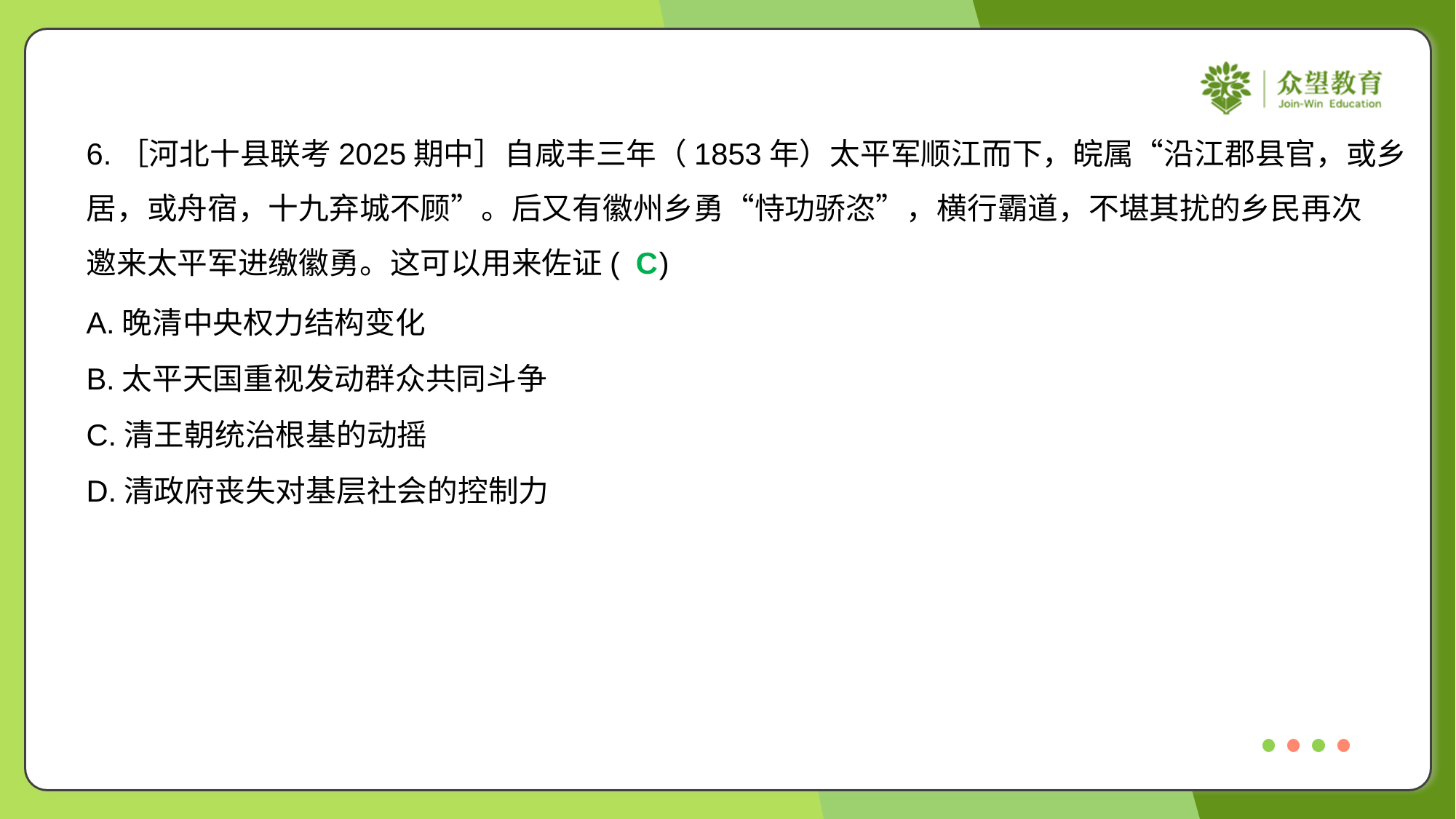

6.［河北十县联考2025期中］自咸丰三年（1853年）太平军顺江而下，皖属“沿江郡县官，或乡
居，或舟宿，十九弃城不顾”。后又有徽州乡勇“恃功骄恣”，横行霸道，不堪其扰的乡民再次
邀来太平军进缴徽勇。这可以用来佐证(     )
C
A.晚清中央权力结构变化
B.太平天国重视发动群众共同斗争
C.清王朝统治根基的动摇
D.清政府丧失对基层社会的控制力